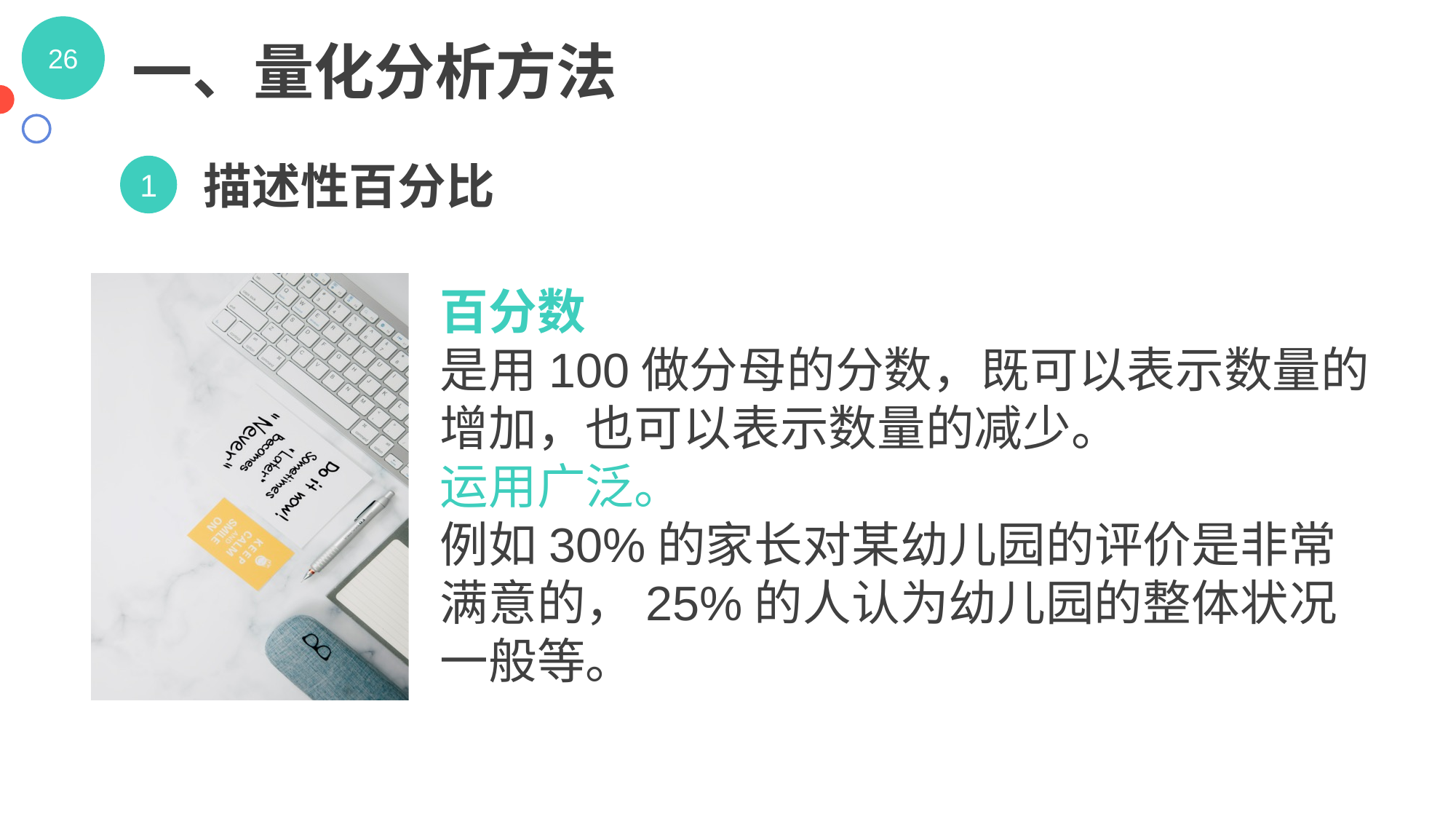

一、量化分析方法
描述性百分比
1

百分数
是用100做分母的分数，既可以表示数量的增加，也可以表示数量的减少。
运用广泛。
例如30%的家长对某幼儿园的评价是非常满意的，25%的人认为幼儿园的整体状况一般等。